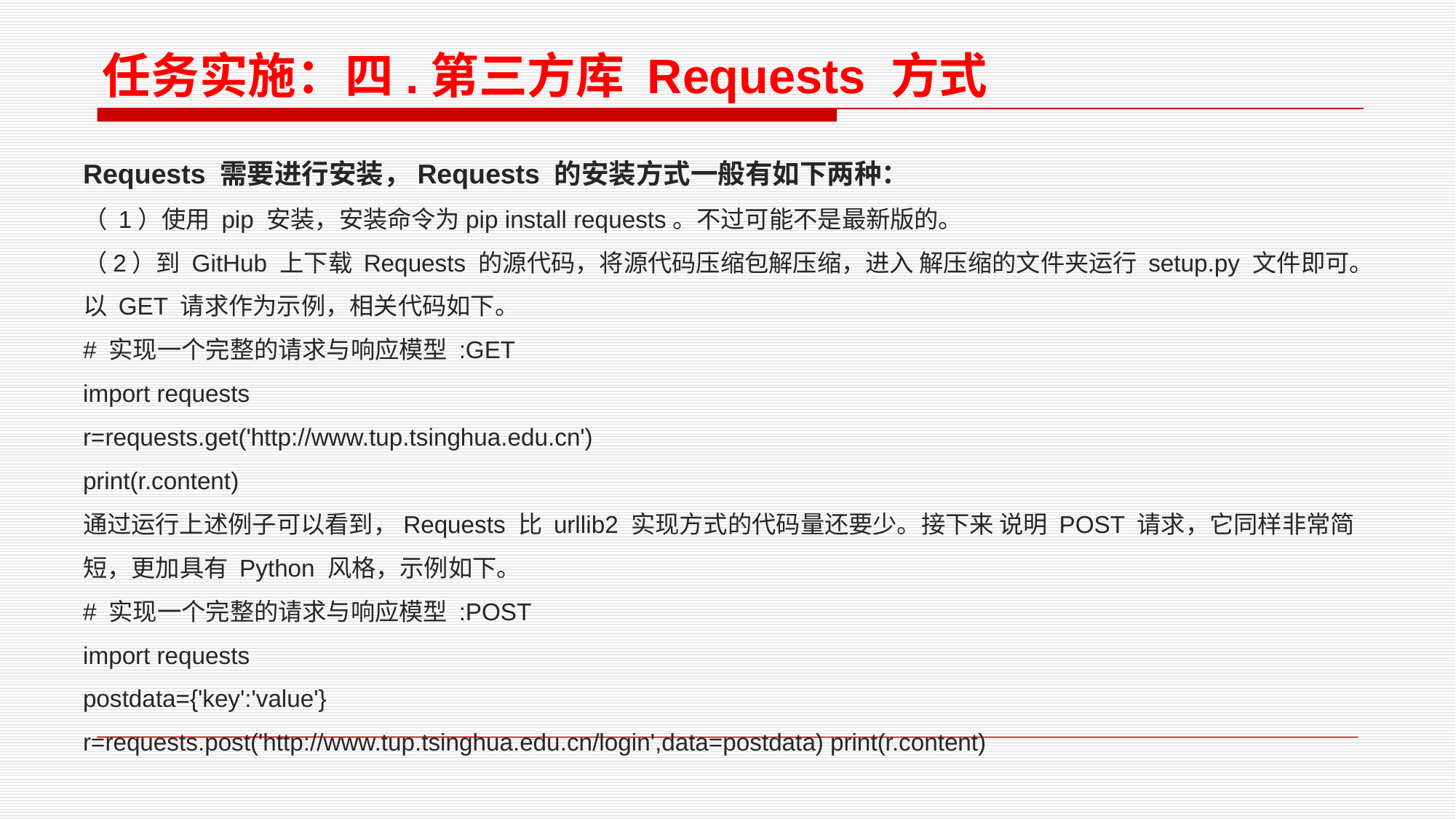

任务实施：四.第三方库 Requests 方式
Requests 需要进行安装，Requests 的安装方式一般有如下两种：
（ 1）使用 pip 安装，安装命令为pip install requests。不过可能不是最新版的。
（2）到 GitHub 上下载 Requests 的源代码，将源代码压缩包解压缩，进入 解压缩的文件夹运行 setup.py 文件即可。
以 GET 请求作为示例，相关代码如下。
# 实现一个完整的请求与响应模型 :GET
import requests
r=requests.get('http://www.tup.tsinghua.edu.cn')
print(r.content)
通过运行上述例子可以看到，Requests 比 urllib2 实现方式的代码量还要少。接下来 说明 POST 请求，它同样非常简短，更加具有 Python 风格，示例如下。
# 实现一个完整的请求与响应模型 :POST
import requests
postdata={'key':'value'}
r=requests.post('http://www.tup.tsinghua.edu.cn/login',data=postdata) print(r.content)